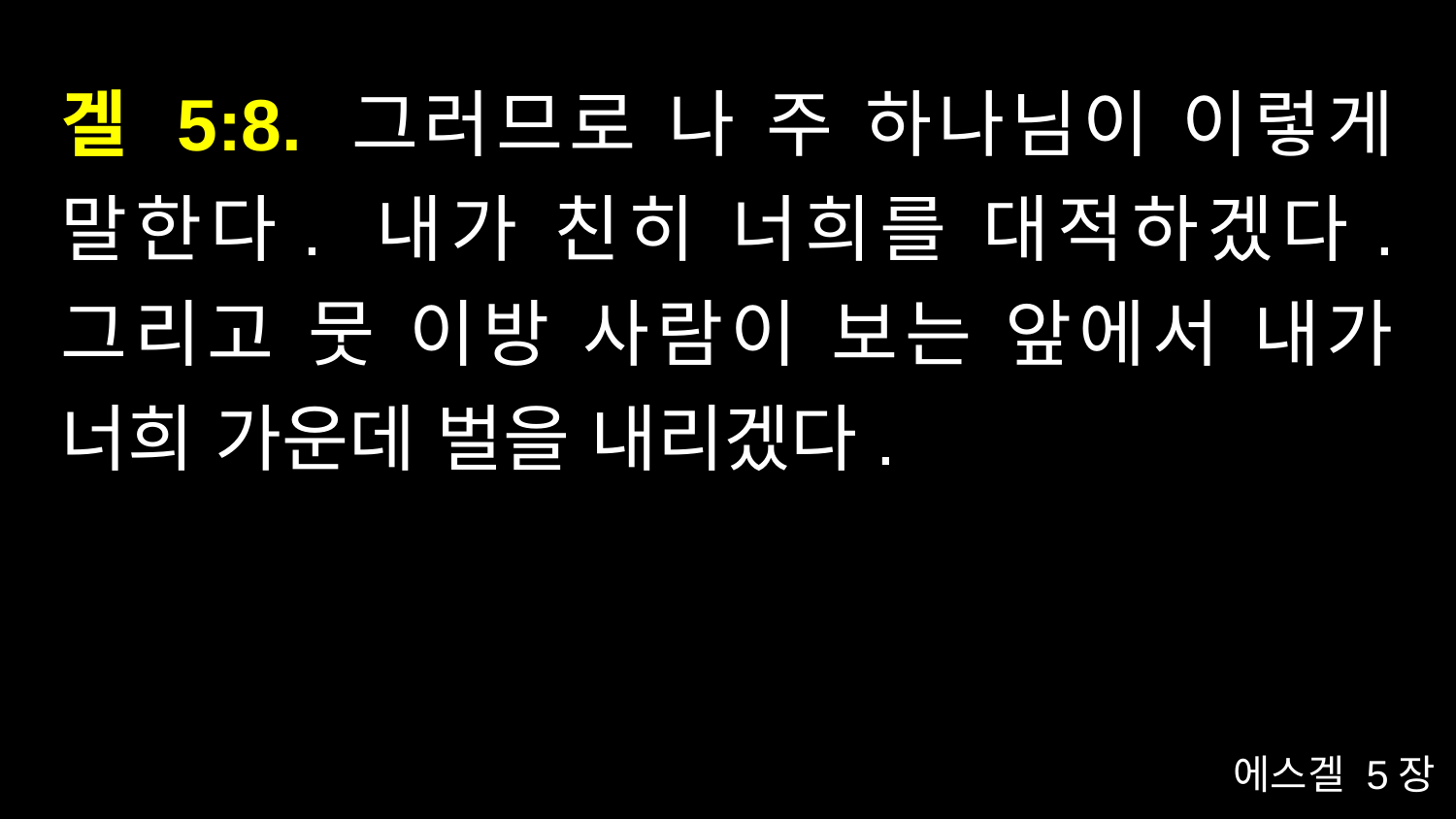

# 겔 5:8. 그러므로 나 주 하나님이 이렇게 말한다. 내가 친히 너희를 대적하겠다. 그리고 뭇 이방 사람이 보는 앞에서 내가 너희 가운데 벌을 내리겠다.
에스겔 5장